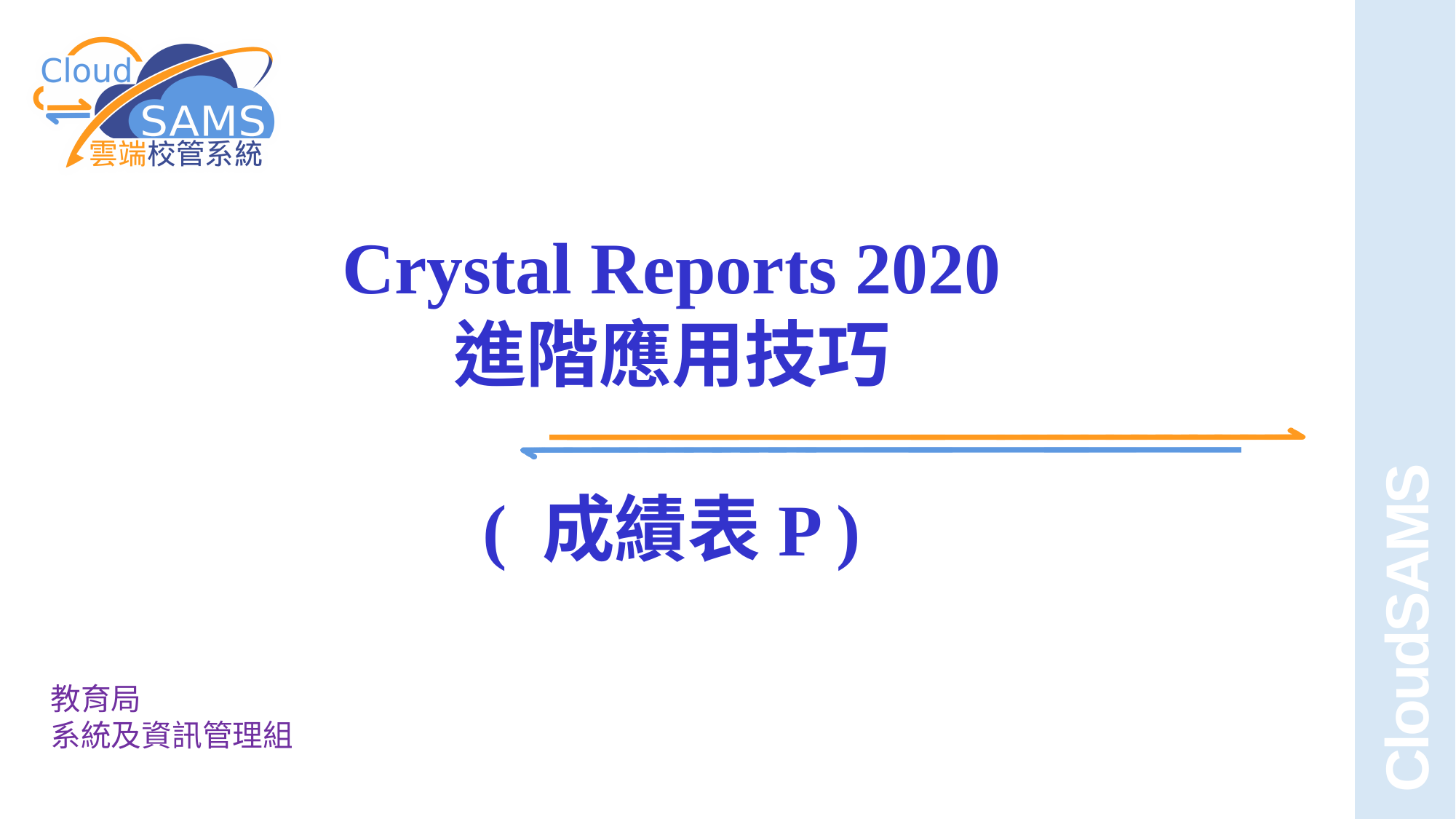

Crystal Reports 2020
進階應用技巧
( 成績表P )